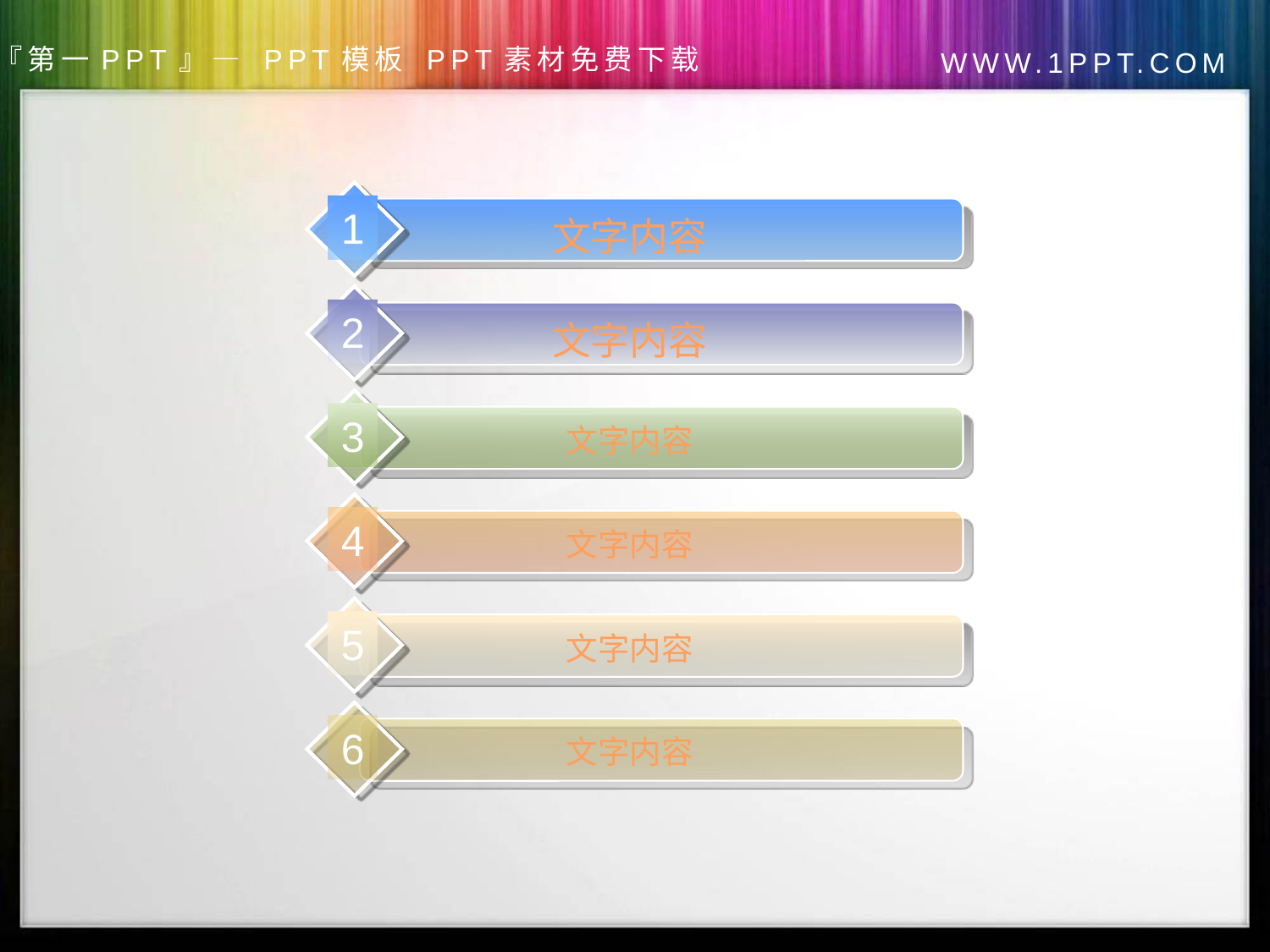

1

文字内容

2

文字内容

3

文字内容

4

文字内容

5

文字内容

6

文字内容